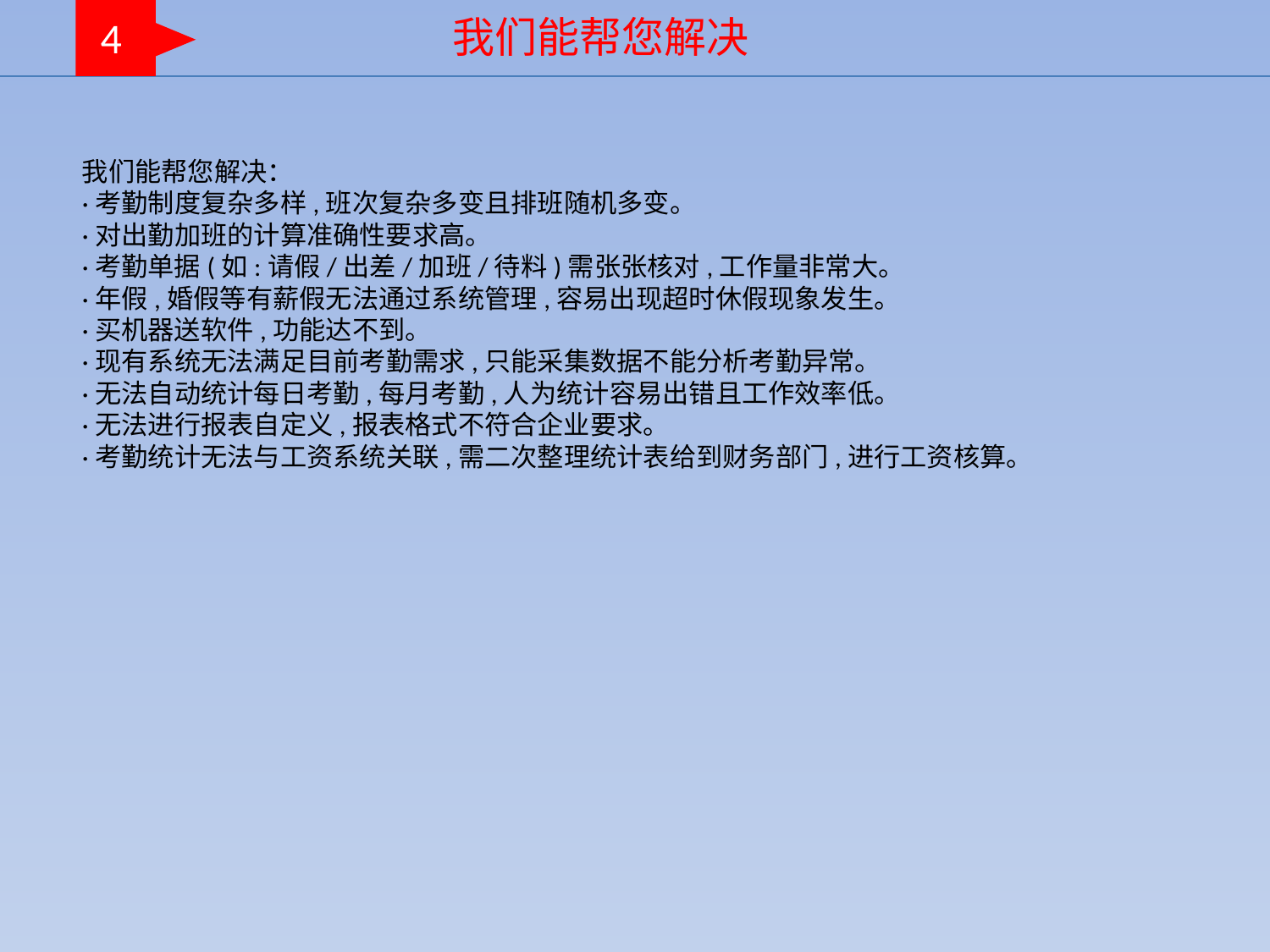

我们能帮您解决
4

我们能帮您解决：
·考勤制度复杂多样,班次复杂多变且排班随机多变。
·对出勤加班的计算准确性要求高。
·考勤单据(如:请假/出差/加班/待料)需张张核对,工作量非常大。
·年假,婚假等有薪假无法通过系统管理,容易出现超时休假现象发生。
·买机器送软件,功能达不到。
·现有系统无法满足目前考勤需求,只能采集数据不能分析考勤异常。
·无法自动统计每日考勤,每月考勤,人为统计容易出错且工作效率低。
·无法进行报表自定义,报表格式不符合企业要求。
·考勤统计无法与工资系统关联,需二次整理统计表给到财务部门,进行工资核算。